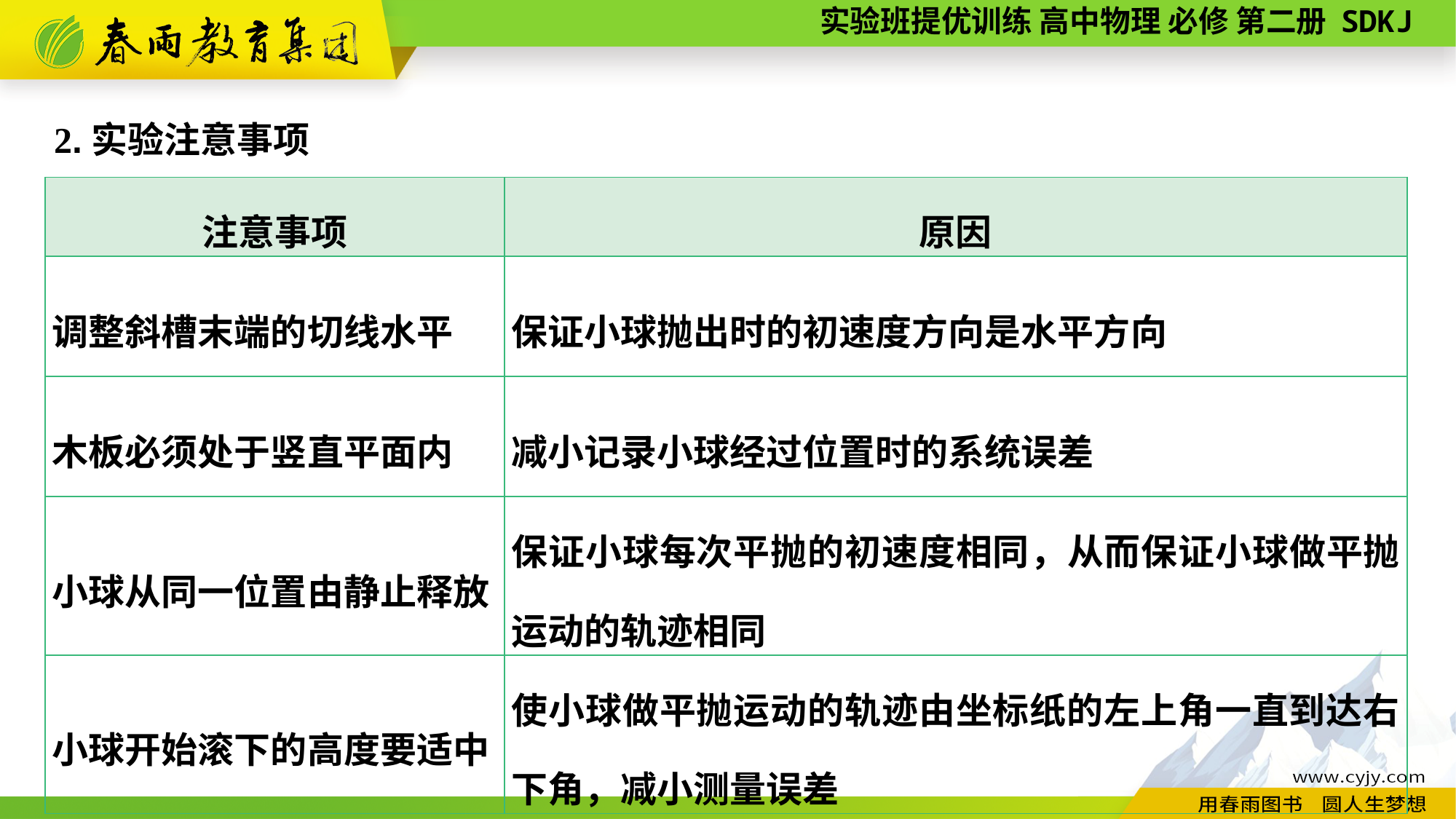

2.实验注意事项
| 注意事项 | 原因 |
| --- | --- |
| 调整斜槽末端的切线水平 | 保证小球抛出时的初速度方向是水平方向 |
| 木板必须处于竖直平面内 | 减小记录小球经过位置时的系统误差 |
| 小球从同一位置由静止释放 | 保证小球每次平抛的初速度相同，从而保证小球做平抛运动的轨迹相同 |
| 小球开始滚下的高度要适中 | 使小球做平抛运动的轨迹由坐标纸的左上角一直到达右下角，减小测量误差 |